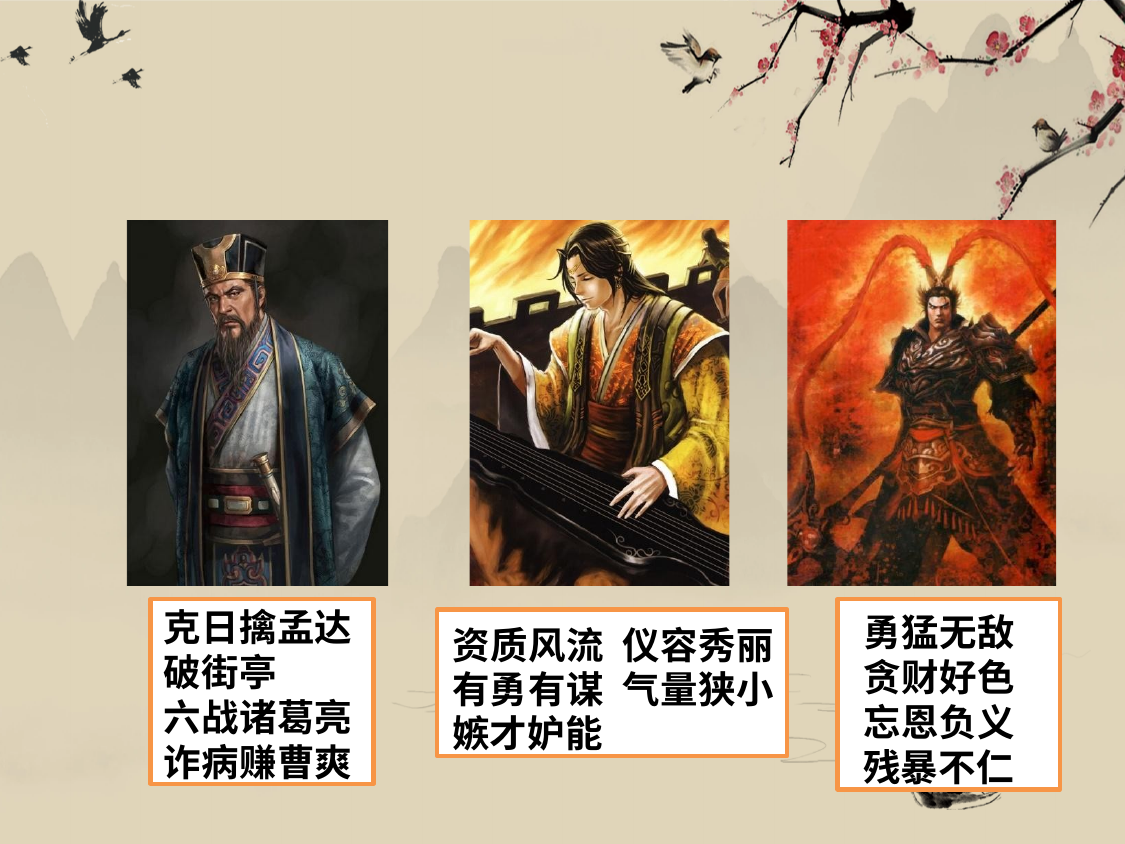

克日擒孟达 破街亭
六战诸葛亮 诈病赚曹爽
勇猛无敌 贪财好色 忘恩负义 残暴不仁
资质风流 仪容秀丽 有勇有谋 气量狭小 嫉才妒能